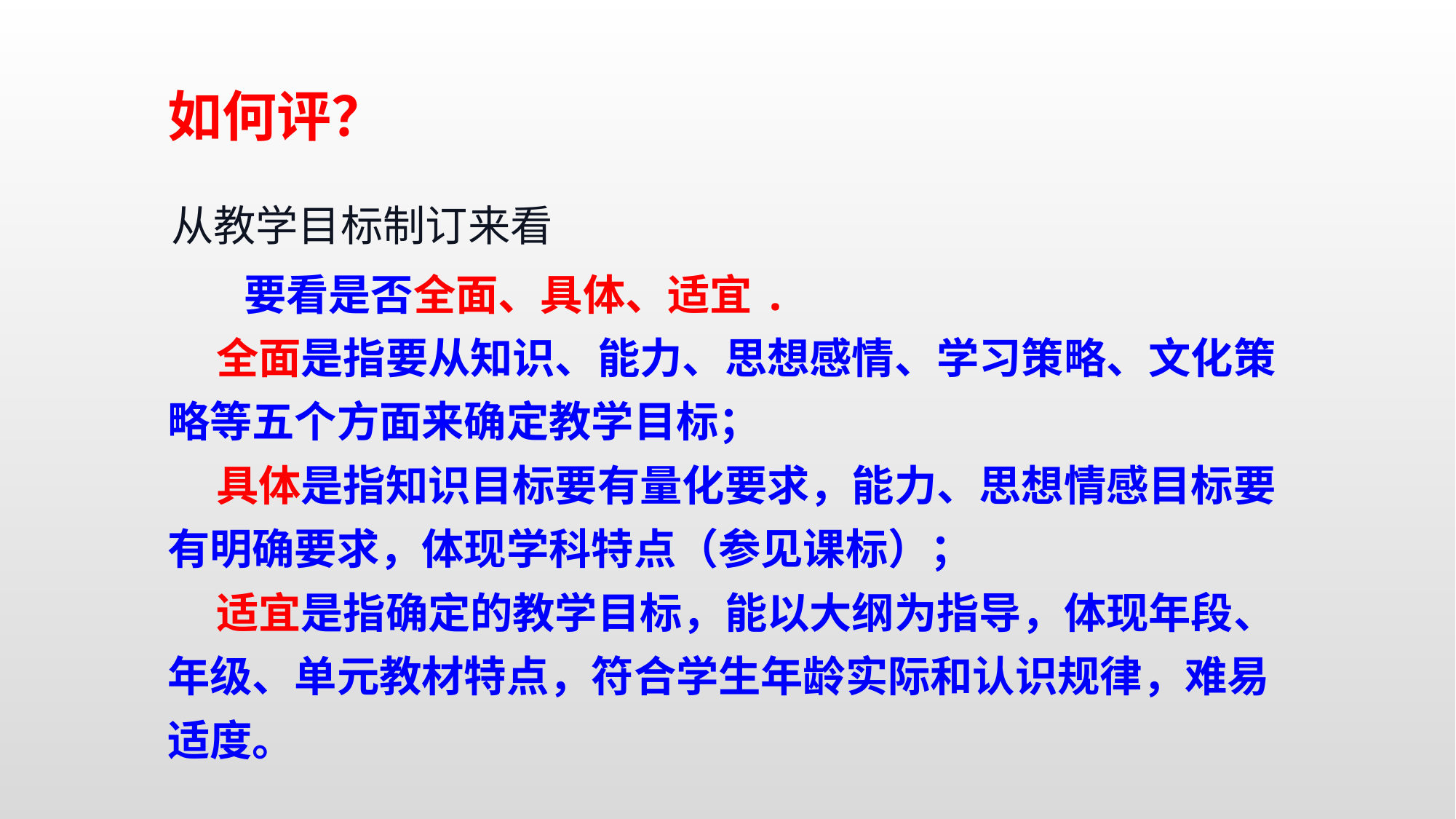

如何评？
     从教学目标制订来看
       要看是否全面、具体、适宜.
    全面是指要从知识、能力、思想感情、学习策略、文化策略等五个方面来确定教学目标；
    具体是指知识目标要有量化要求，能力、思想情感目标要有明确要求，体现学科特点（参见课标）；
    适宜是指确定的教学目标，能以大纲为指导，体现年段、年级、单元教材特点，符合学生年龄实际和认识规律，难易适度。